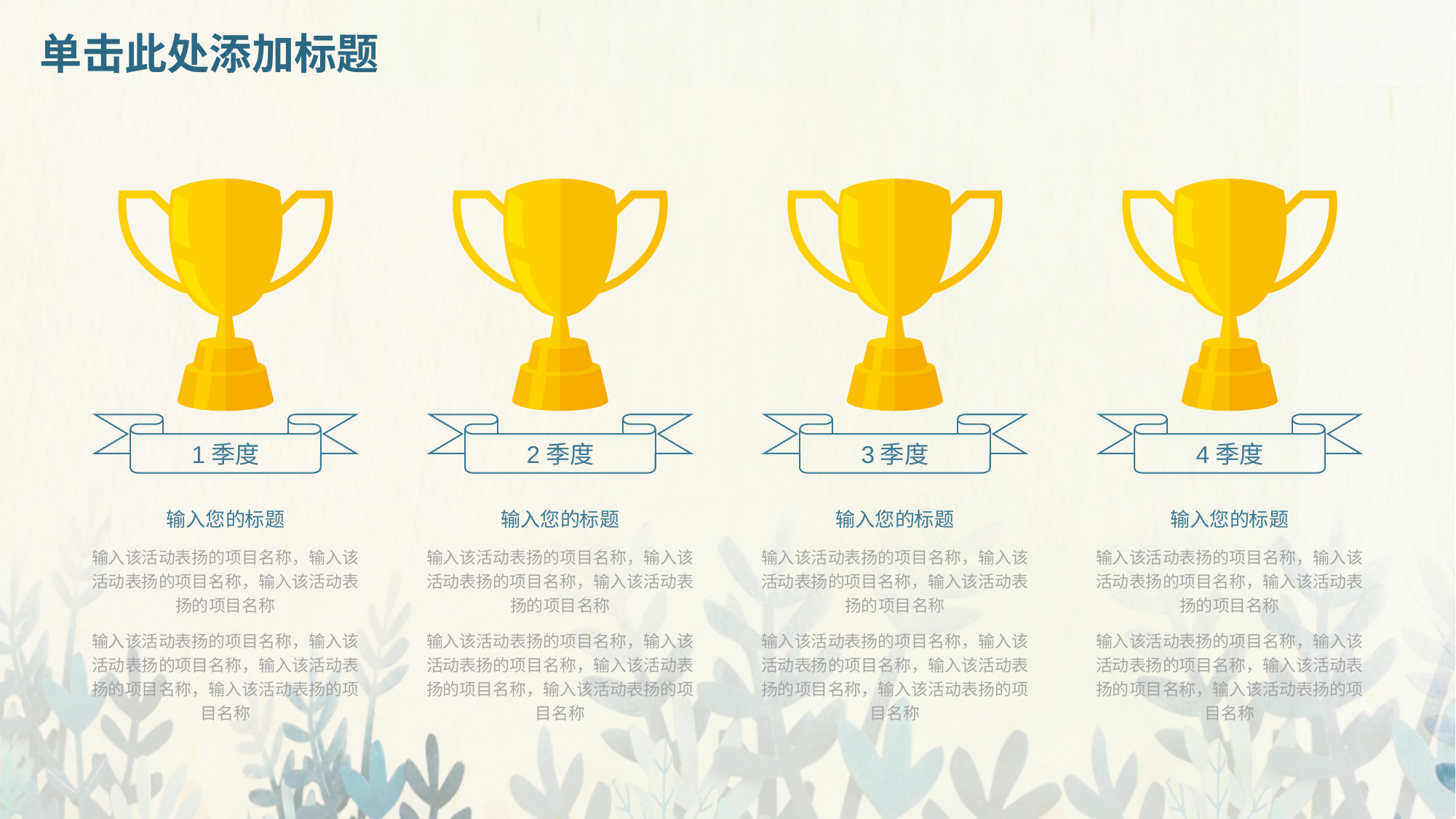

# 单击此处添加标题

1季度
2季度
3季度
4季度
输入您的标题
输入该活动表扬的项目名称，输入该活动表扬的项目名称，输入该活动表扬的项目名称
输入该活动表扬的项目名称，输入该活动表扬的项目名称，输入该活动表扬的项目名称，输入该活动表扬的项目名称
输入您的标题
输入该活动表扬的项目名称，输入该活动表扬的项目名称，输入该活动表扬的项目名称
输入该活动表扬的项目名称，输入该活动表扬的项目名称，输入该活动表扬的项目名称，输入该活动表扬的项目名称
输入您的标题
输入该活动表扬的项目名称，输入该活动表扬的项目名称，输入该活动表扬的项目名称
输入该活动表扬的项目名称，输入该活动表扬的项目名称，输入该活动表扬的项目名称，输入该活动表扬的项目名称
输入您的标题
输入该活动表扬的项目名称，输入该活动表扬的项目名称，输入该活动表扬的项目名称
输入该活动表扬的项目名称，输入该活动表扬的项目名称，输入该活动表扬的项目名称，输入该活动表扬的项目名称